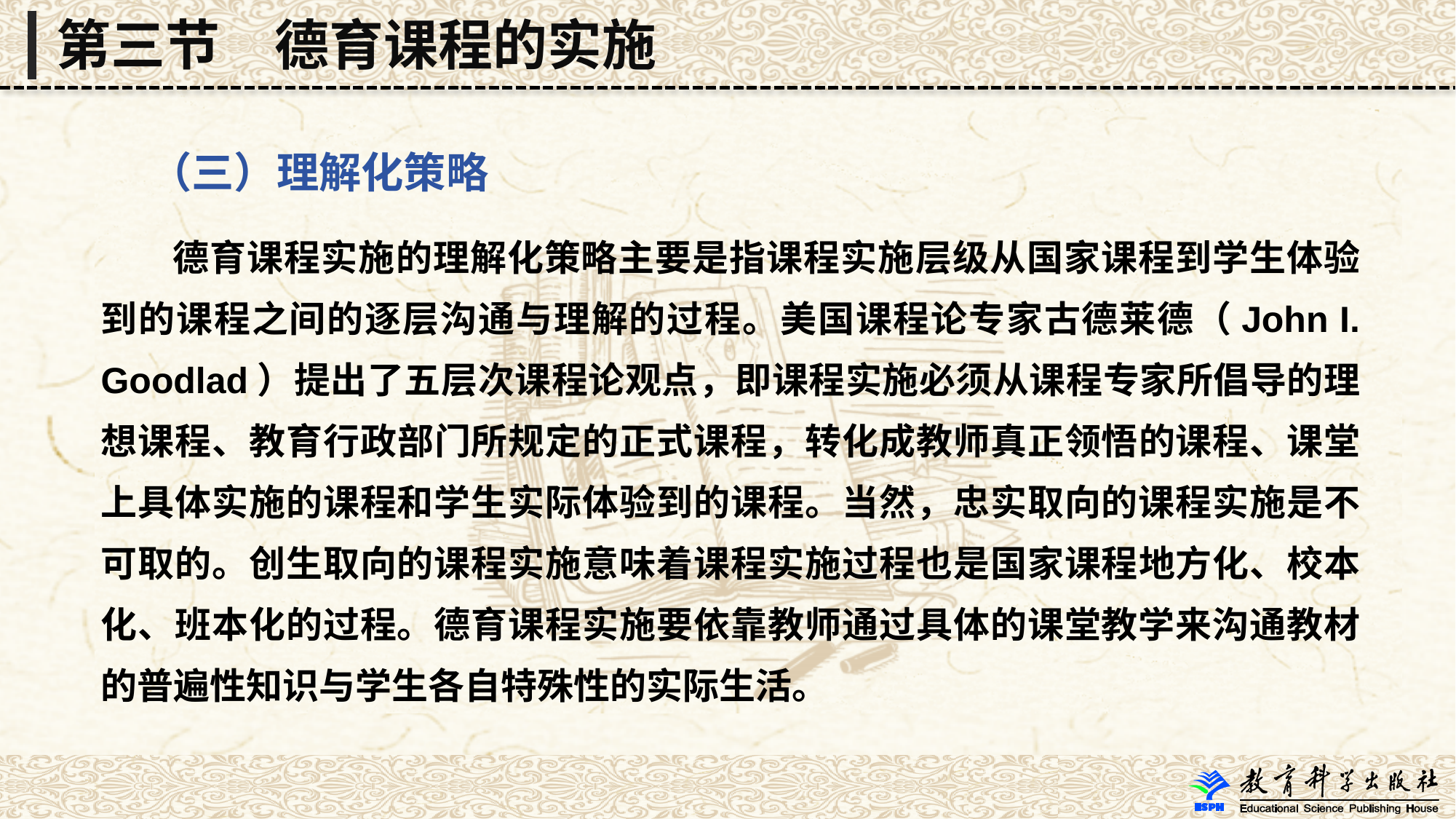

第三节　德育课程的实施
    （三）理解化策略

       德育课程实施的理解化策略主要是指课程实施层级从国家课程到学生体验到的课程之间的逐层沟通与理解的过程。美国课程论专家古德莱德（John I. Goodlad）提出了五层次课程论观点，即课程实施必须从课程专家所倡导的理想课程、教育行政部门所规定的正式课程，转化成教师真正领悟的课程、课堂上具体实施的课程和学生实际体验到的课程。当然，忠实取向的课程实施是不可取的。创生取向的课程实施意味着课程实施过程也是国家课程地方化、校本化、班本化的过程。德育课程实施要依靠教师通过具体的课堂教学来沟通教材的普遍性知识与学生各自特殊性的实际生活。